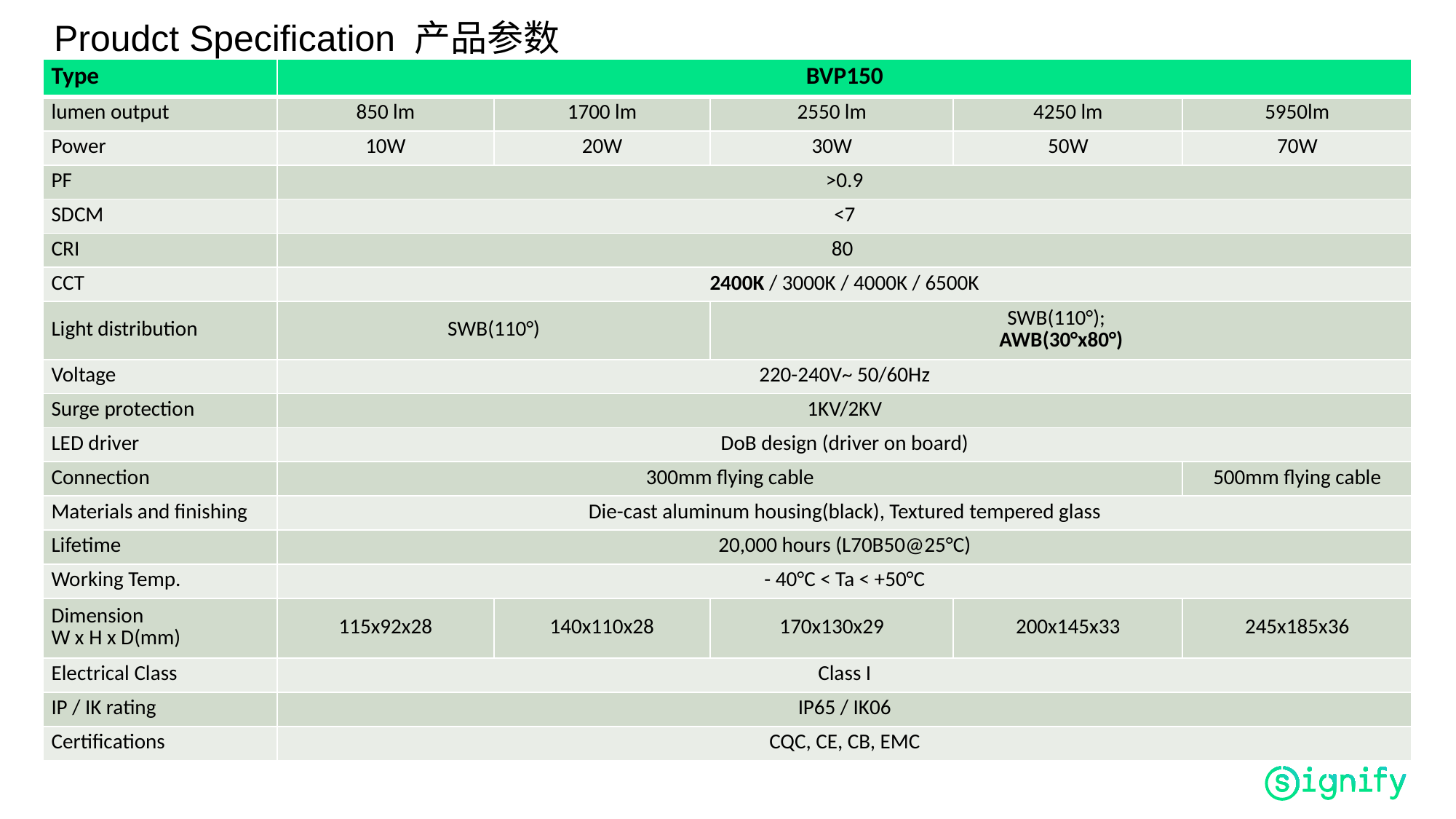

Proudct Specification 产品参数
| Type | BVP150 |  |  |  |  |
| --- | --- | --- | --- | --- | --- |
| lumen output | 850 lm | 1700 lm | 2550 lm | 4250 lm | 5950lm |
| Power | 10W | 20W | 30W | 50W | 70W |
| PF | >0.9 |  |  |  |  |
| SDCM | <7 |  |  |  |  |
| CRI | 80 |  |  |  |  |
| CCT | 2400K / 3000K / 4000K / 6500K |  |  |  |  |
| Light distribution | SWB(110°) |  | SWB(110°); AWB(30°x80°) |  |  |
| Voltage | 220-240V~ 50/60Hz |  |  |  |  |
| Surge protection | 1KV/2KV |  |  |  |  |
| LED driver | DoB design (driver on board) |  |  |  |  |
| Connection | 300mm flying cable |  |  |  | 500mm flying cable |
| Materials and finishing | Die-cast aluminum housing(black), Textured tempered glass |  |  |  |  |
| Lifetime | 20,000 hours (L70B50@25°C) |  |  |  |  |
| Working Temp. | - 40°C < Ta < +50°C |  |  |  |  |
| Dimension W x H x D(mm) | 115x92x28 | 140x110x28 | 170x130x29 | 200x145x33 | 245x185x36 |
| Electrical Class | Class I |  |  |  |  |
| IP / IK rating | IP65 / IK06 |  |  |  |  |
| Certifications | CQC, CE, CB, EMC |  |  |  |  |